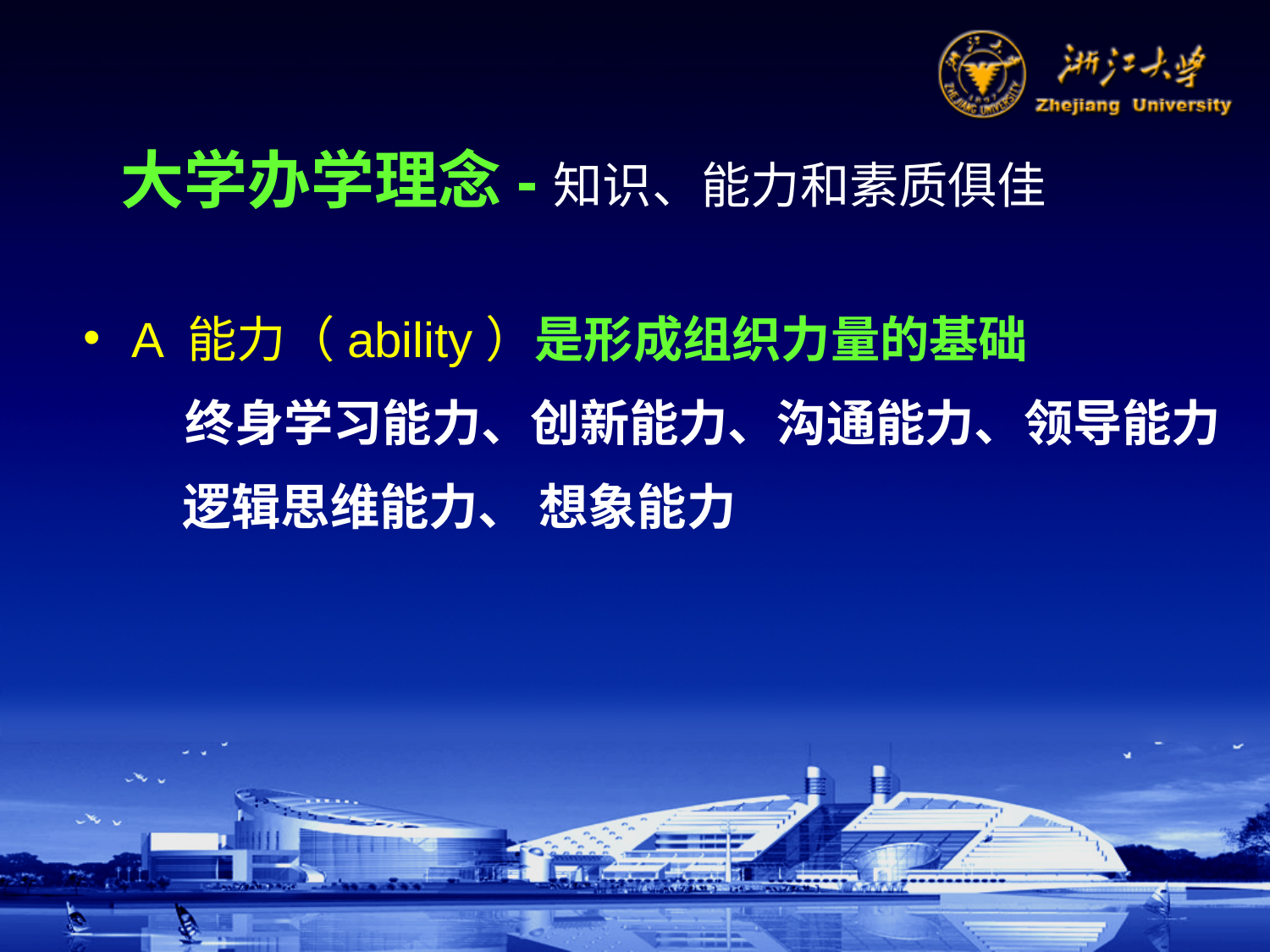

大学办学理念-知识、能力和素质俱佳
A 能力（ability）是形成组织力量的基础
        终身学习能力、创新能力、沟通能力、领导能力
　　逻辑思维能力、 想象能力